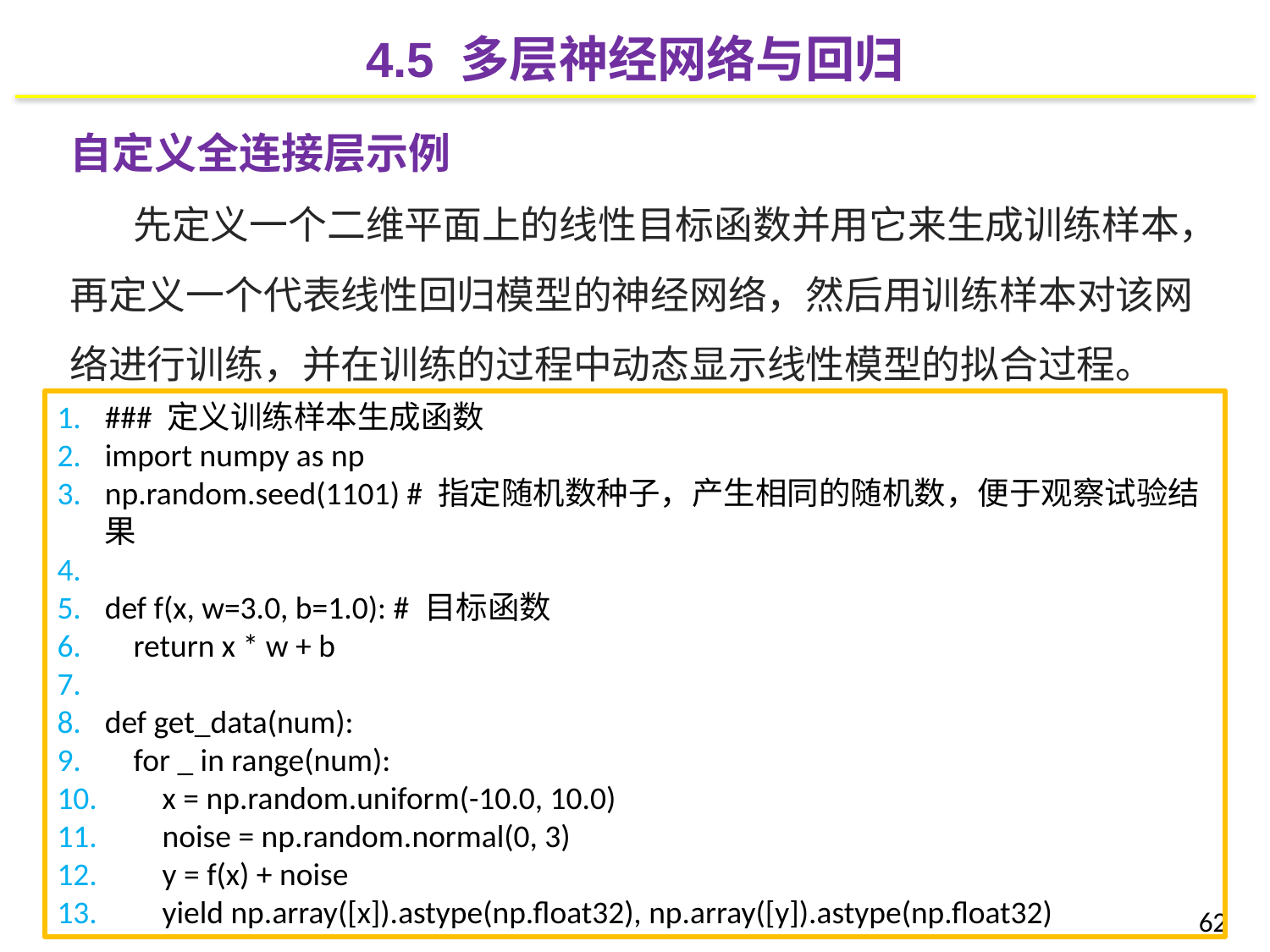

4.5 多层神经网络与回归
自定义全连接层示例
先定义一个二维平面上的线性目标函数并用它来生成训练样本，再定义一个代表线性回归模型的神经网络，然后用训练样本对该网络进行训练，并在训练的过程中动态显示线性模型的拟合过程。
### 定义训练样本生成函数
import numpy as np
np.random.seed(1101) # 指定随机数种子，产生相同的随机数，便于观察试验结果

def f(x, w=3.0, b=1.0): # 目标函数
    return x * w + b

def get_data(num):
    for _ in range(num):
        x = np.random.uniform(-10.0, 10.0)
        noise = np.random.normal(0, 3)
        y = f(x) + noise
        yield np.array([x]).astype(np.float32), np.array([y]).astype(np.float32)
62